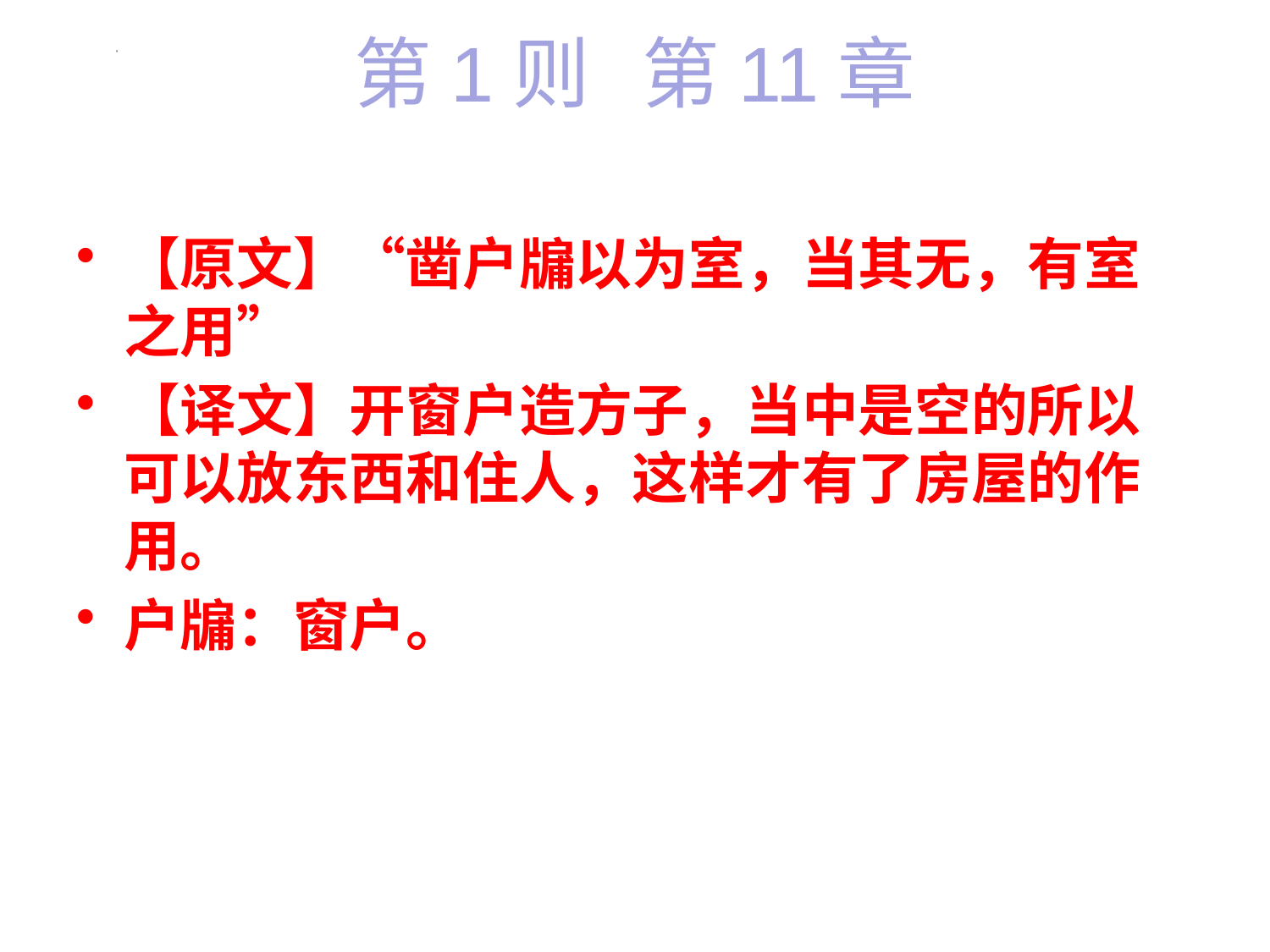

# 第1则   第11章
【原文】“凿户牖以为室，当其无，有室之用”
【译文】开窗户造方子，当中是空的所以可以放东西和住人，这样才有了房屋的作用。
户牖：窗户。